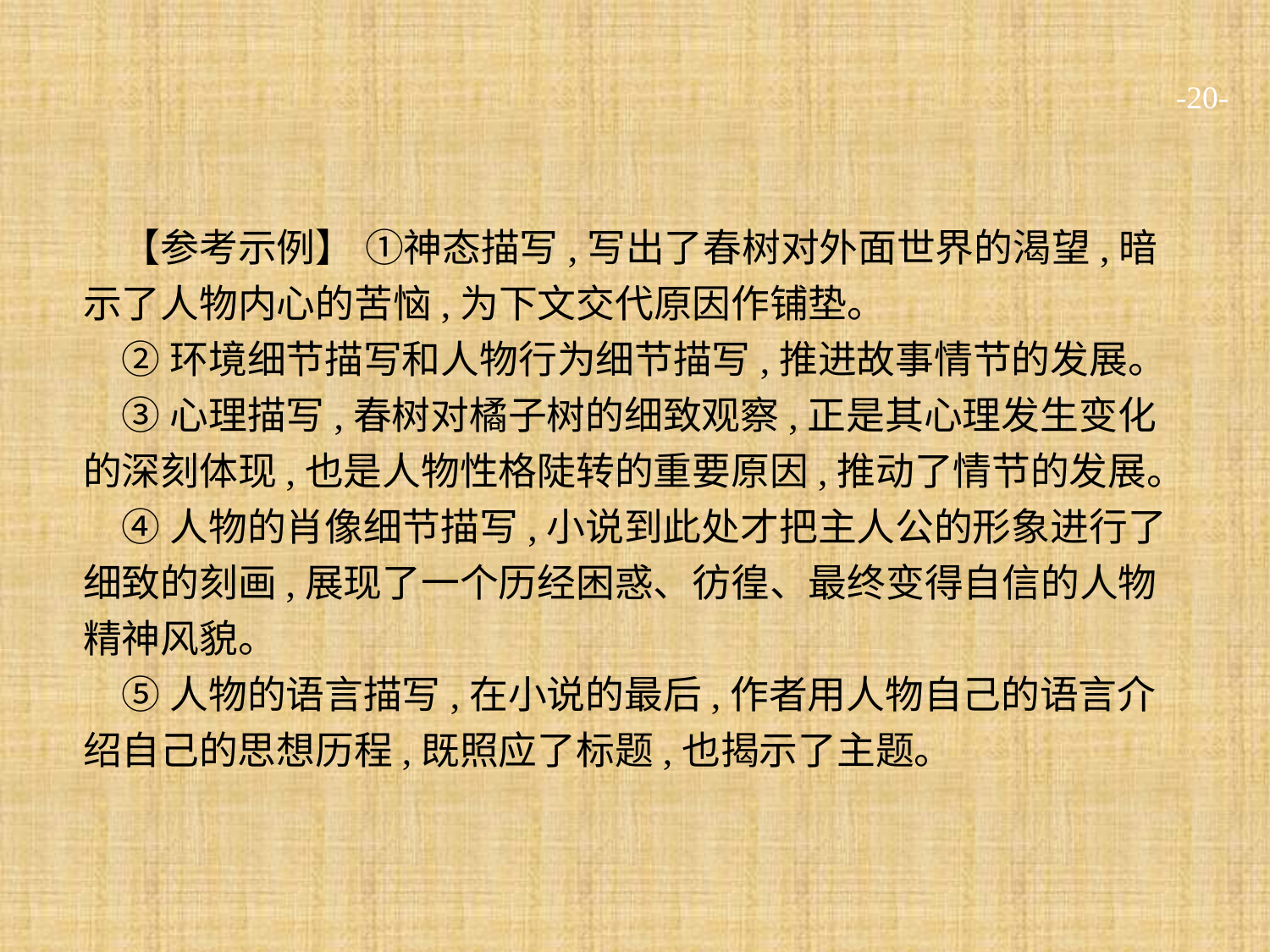

-20-
【参考示例】 ①神态描写,写出了春树对外面世界的渴望,暗示了人物内心的苦恼,为下文交代原因作铺垫。
②环境细节描写和人物行为细节描写,推进故事情节的发展。
③心理描写,春树对橘子树的细致观察,正是其心理发生变化的深刻体现,也是人物性格陡转的重要原因,推动了情节的发展。
④人物的肖像细节描写,小说到此处才把主人公的形象进行了细致的刻画,展现了一个历经困惑、彷徨、最终变得自信的人物精神风貌。
⑤人物的语言描写,在小说的最后,作者用人物自己的语言介绍自己的思想历程,既照应了标题,也揭示了主题。